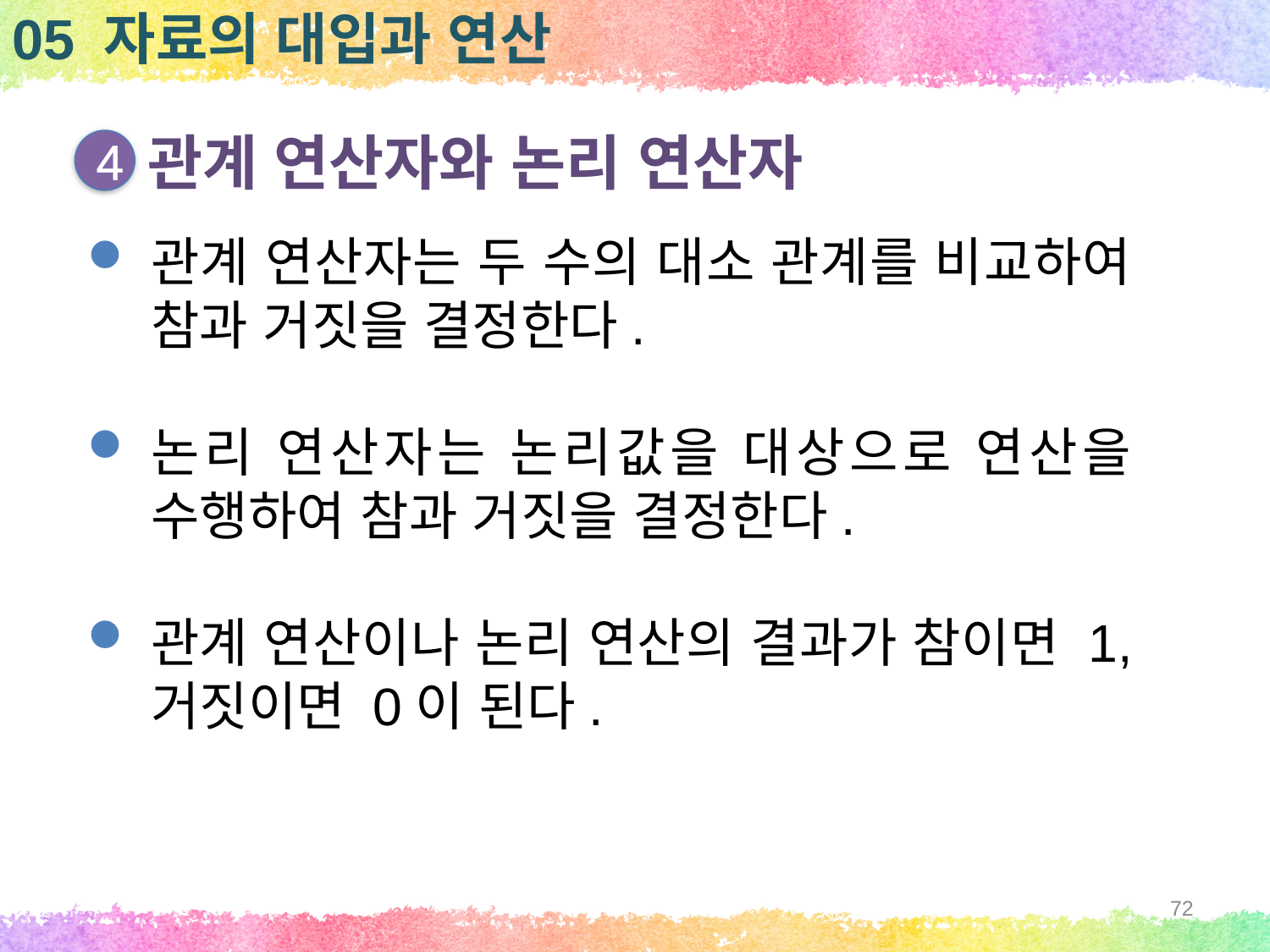

05 자료의 대입과 연산
관계 연산자와 논리 연산자
4
관계 연산자는 두 수의 대소 관계를 비교하여 참과 거짓을 결정한다.

논리 연산자는 논리값을 대상으로 연산을 수행하여 참과 거짓을 결정한다.

관계 연산이나 논리 연산의 결과가 참이면 1, 거짓이면 0이 된다.
72